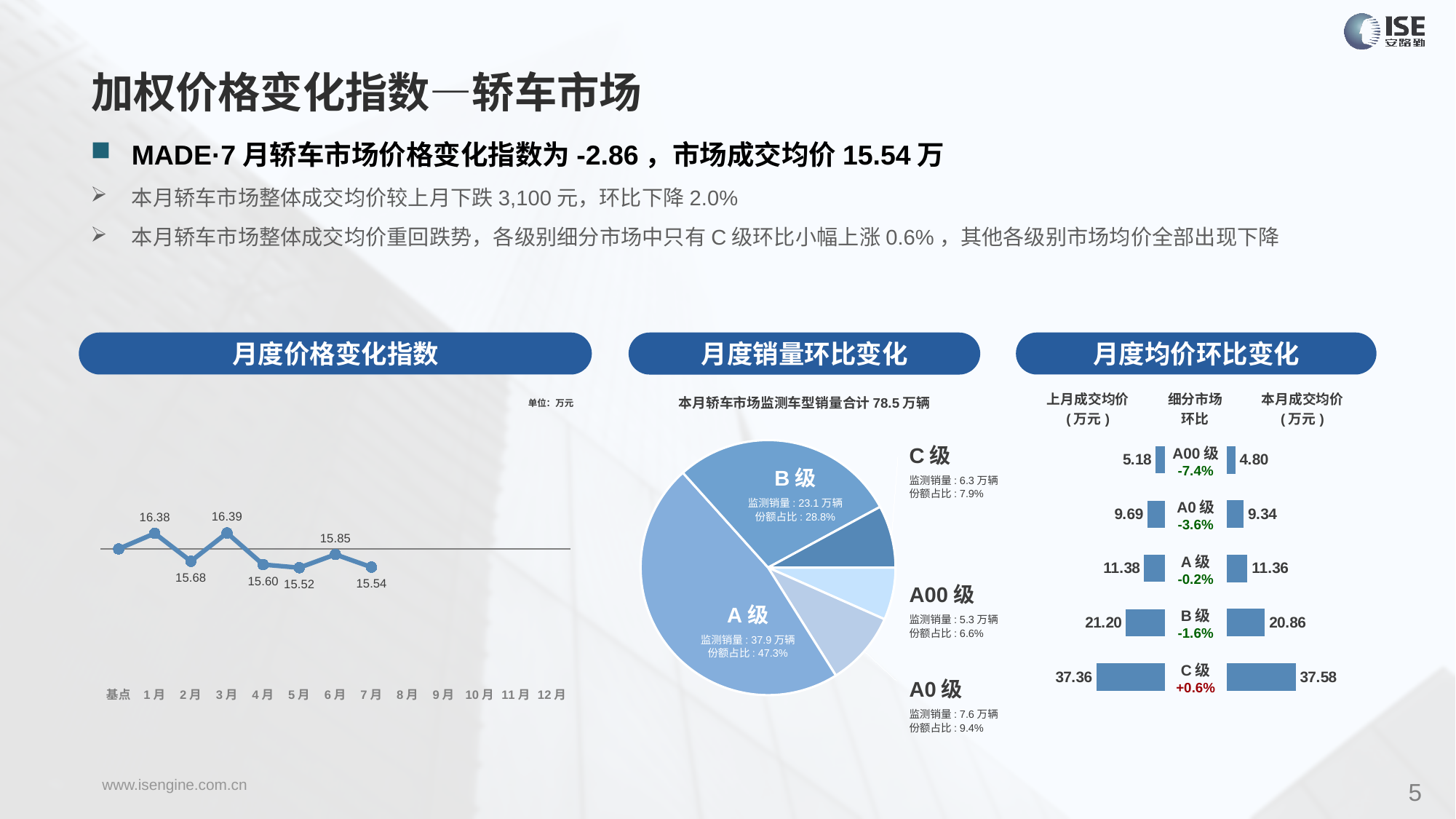

加权价格变化指数—轿车市场
MADE·7月轿车市场价格变化指数为-2.86，市场成交均价15.54万
本月轿车市场整体成交均价较上月下跌3,100元，环比下降2.0%
本月轿车市场整体成交均价重回跌势，各级别细分市场中只有C级环比小幅上涨0.6%，其他各级别市场均价全部出现下降
月度价格变化指数

月度均价环比变化

月度销量环比变化

### Chart

| Category | Y2023 |
|---|---|
| 基点 | 0.0 |
| 1月 | 2.43 |
| 2月 | -1.93 |
| 3月 | 2.5 |
| 4月 | -2.45 |
| 5月 | -2.94 |
| 6月 | -0.87 |
| 7月 | -2.86 |
| 8月 | None |
| 9月 | None |
| 10月 | None |
| 11月 | None |
| 12月 | None |
本月轿车市场监测车型销量合计78.5万辆
| 上月成交均价 (万元) | 细分市场 环比 | 本月成交均价 (万元) |
| --- | --- | --- |
单位：万元

### Chart

| Category | 细分市场 |
|---|---|
| A00级 | 53331.00000000069 |
| A0级 | 75720.0000000016 |
| A级 | 379720.000000011 |
| B级 | 230944.00000000562 |
| C级 | 63470.0000000041 |
C级
监测销量: 6.3万辆
份额占比: 7.9%
| A00级 -7.4% |
| --- |
| A0级 -3.6% |
| A级 -0.2% |
| B级 -1.6% |
| C级 +0.6% |

### Chart

| Category | 成交均价 |
|---|---|
| A00 | 5.18 |
| A0 | 9.69 |
| A | 11.38 |
| B | 21.2 |
| C | 37.36 |

### Chart

| Category | 金额 |
|---|---|
| A00 | 4.799175901445685 |
| A0 | 9.337206418383552 |
| A | 11.355081531128194 |
| B | 20.864082071844216 |
| C | 37.579781944225644 |
B级
监测销量: 23.1万辆
份额占比: 28.8%
A00级
监测销量: 5.3万辆
份额占比: 6.6%
A级
监测销量: 37.9万辆
份额占比: 47.3%
A0级
监测销量: 7.6万辆
份额占比: 9.4%
5